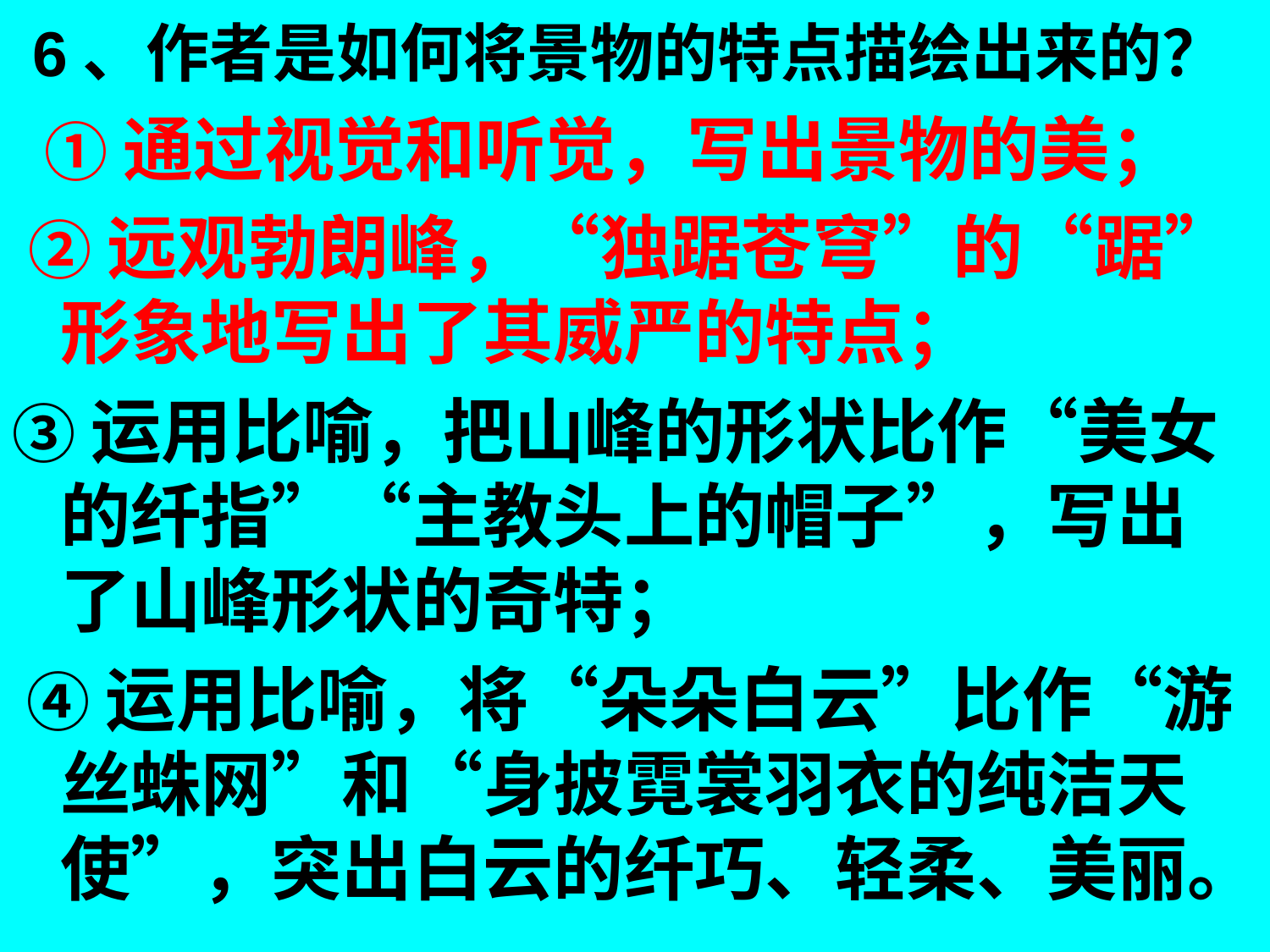

6、作者是如何将景物的特点描绘出来的？
  ①通过视觉和听觉，写出景物的美；
 ②远观勃朗峰，“独踞苍穹”的“踞”形象地写出了其威严的特点；
③运用比喻，把山峰的形状比作“美女的纤指”“主教头上的帽子”，写出了山峰形状的奇特；
 ④运用比喻，将“朵朵白云”比作“游丝蛛网”和“身披霓裳羽衣的纯洁天使”，突出白云的纤巧、轻柔、美丽。
#